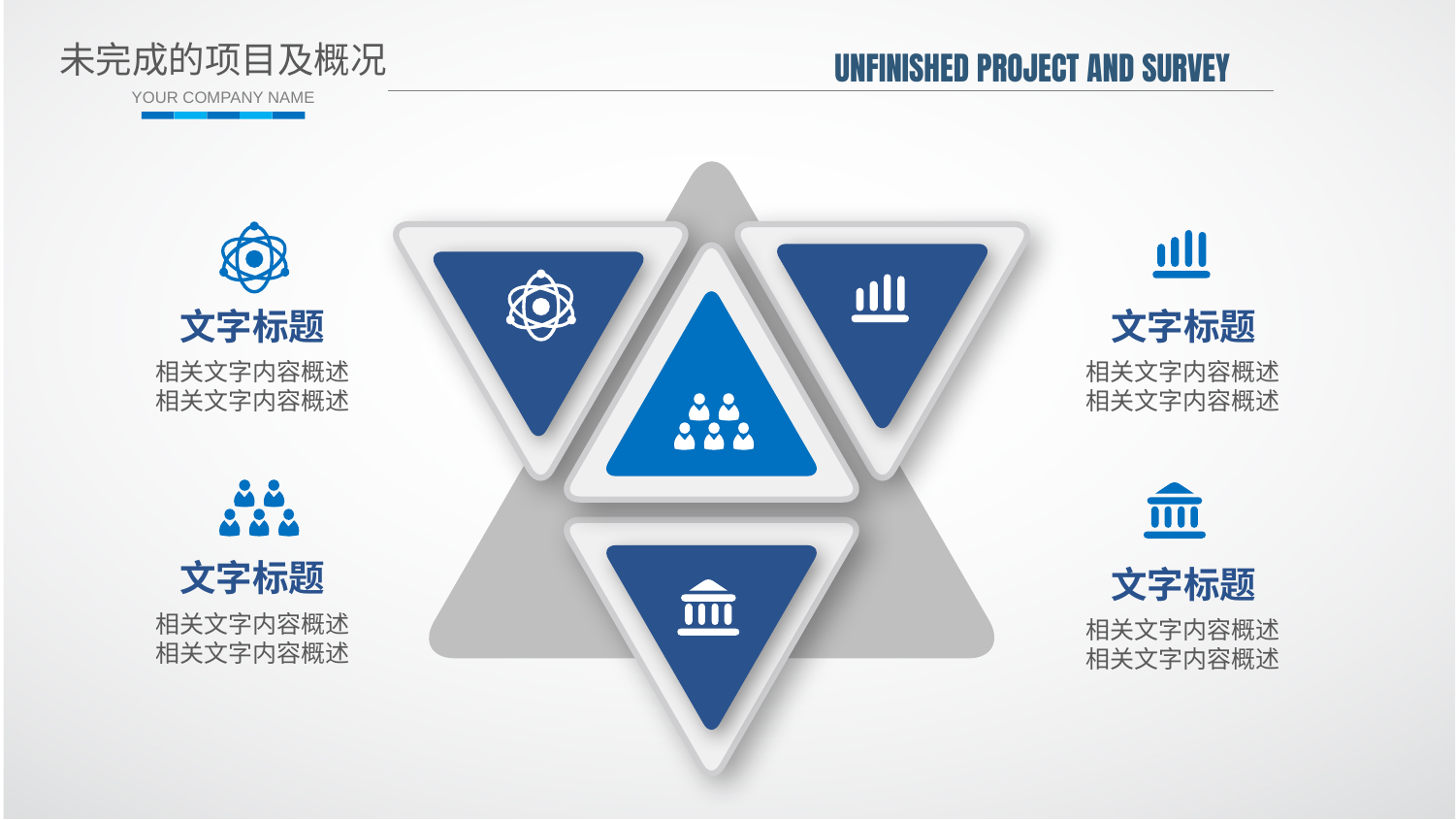

未完成的项目及概况
YOUR COMPANY NAME

UNFINISHED PROJECT AND SURVEY

文字标题
文字标题
相关文字内容概述
相关文字内容概述
相关文字内容概述
相关文字内容概述

文字标题
文字标题
相关文字内容概述
相关文字内容概述
相关文字内容概述
相关文字内容概述